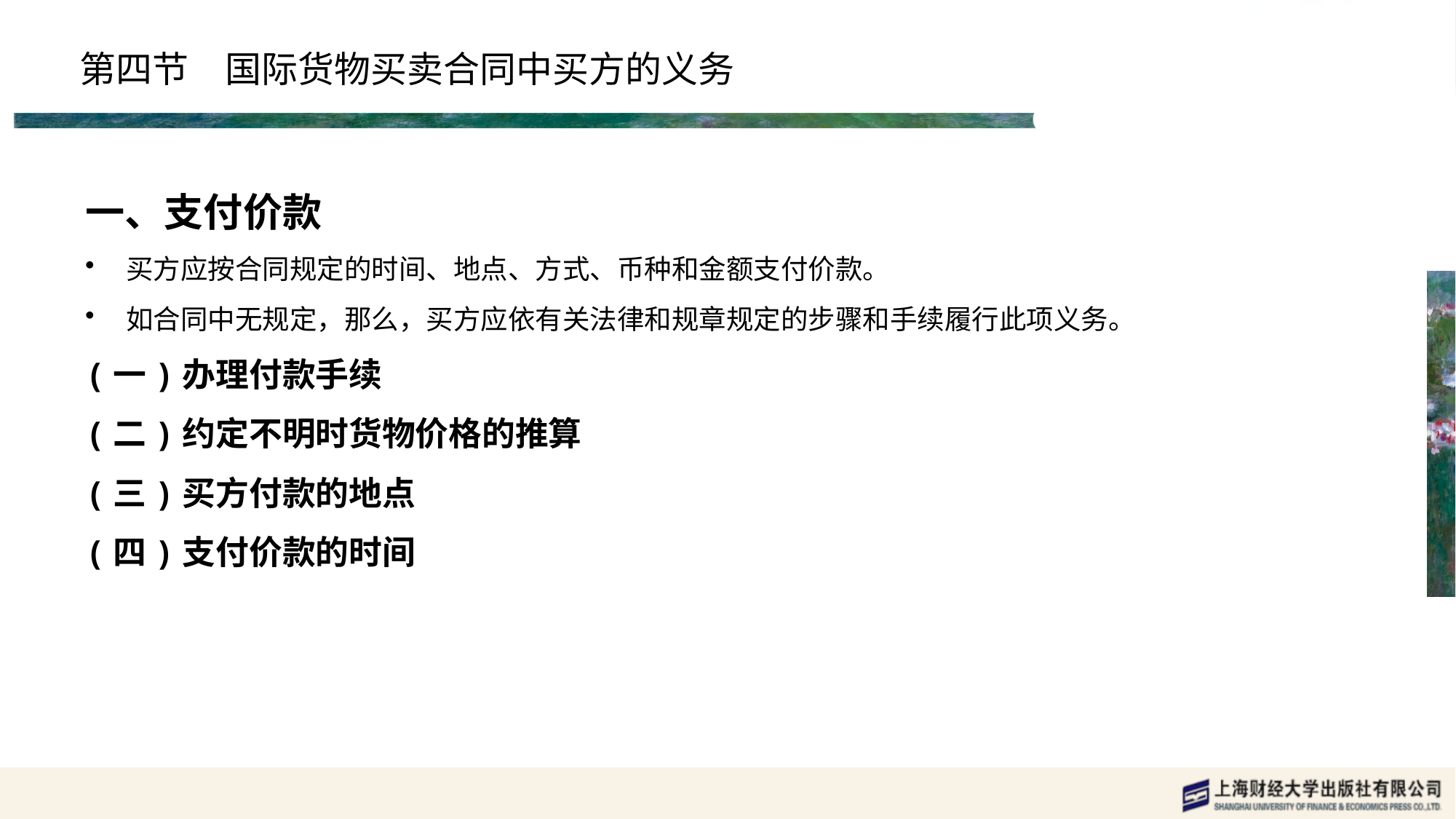

# 第四节　国际货物买卖合同中买方的义务
一、支付价款
买方应按合同规定的时间、地点、方式、币种和金额支付价款。
如合同中无规定，那么，买方应依有关法律和规章规定的步骤和手续履行此项义务。
(一)办理付款手续
(二)约定不明时货物价格的推算
(三)买方付款的地点
(四)支付价款的时间